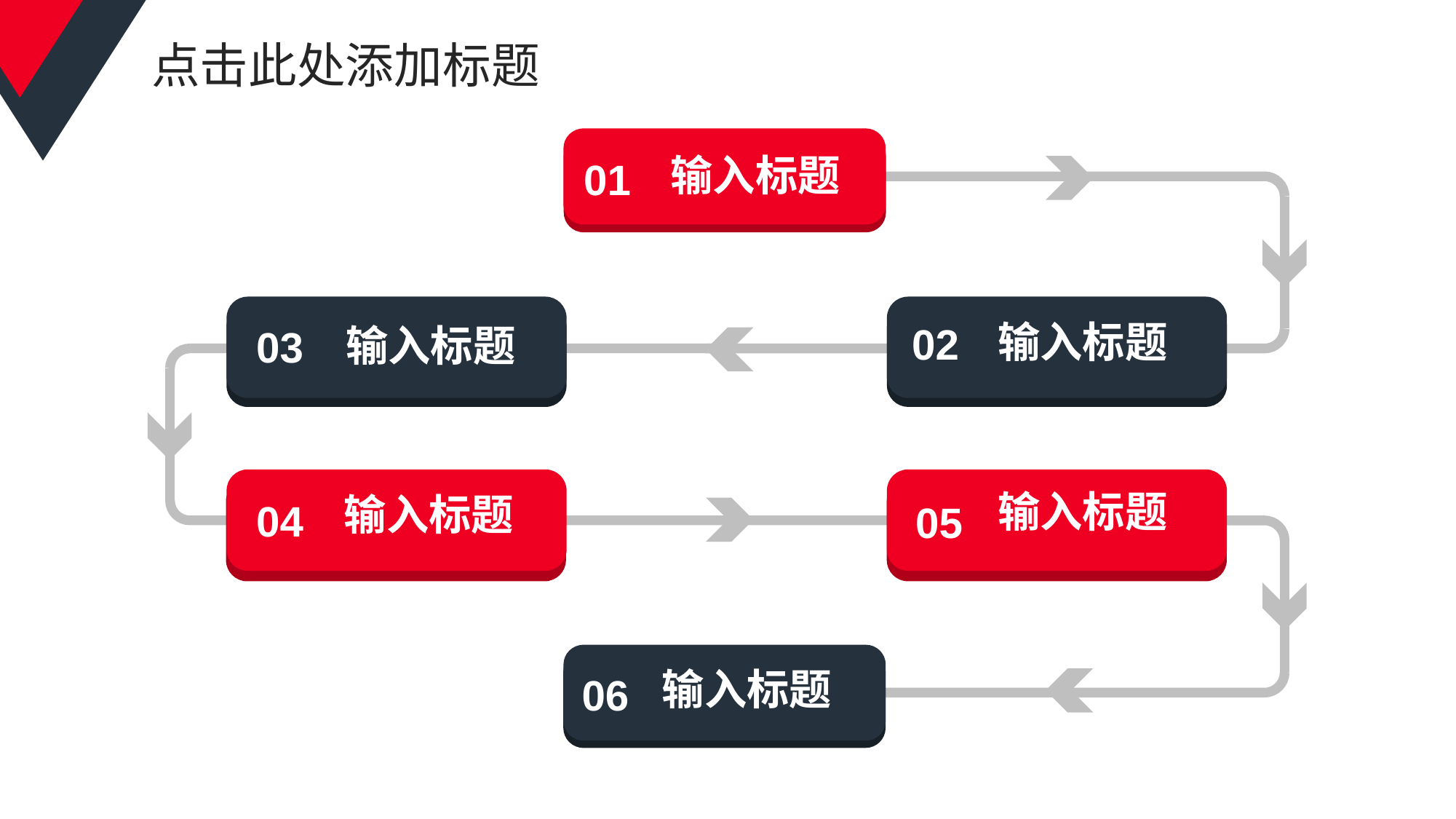

# 点击此处添加标题

输入标题
01

输入标题
03

输入标题
02

输入标题
04

输入标题

05

输入标题
06